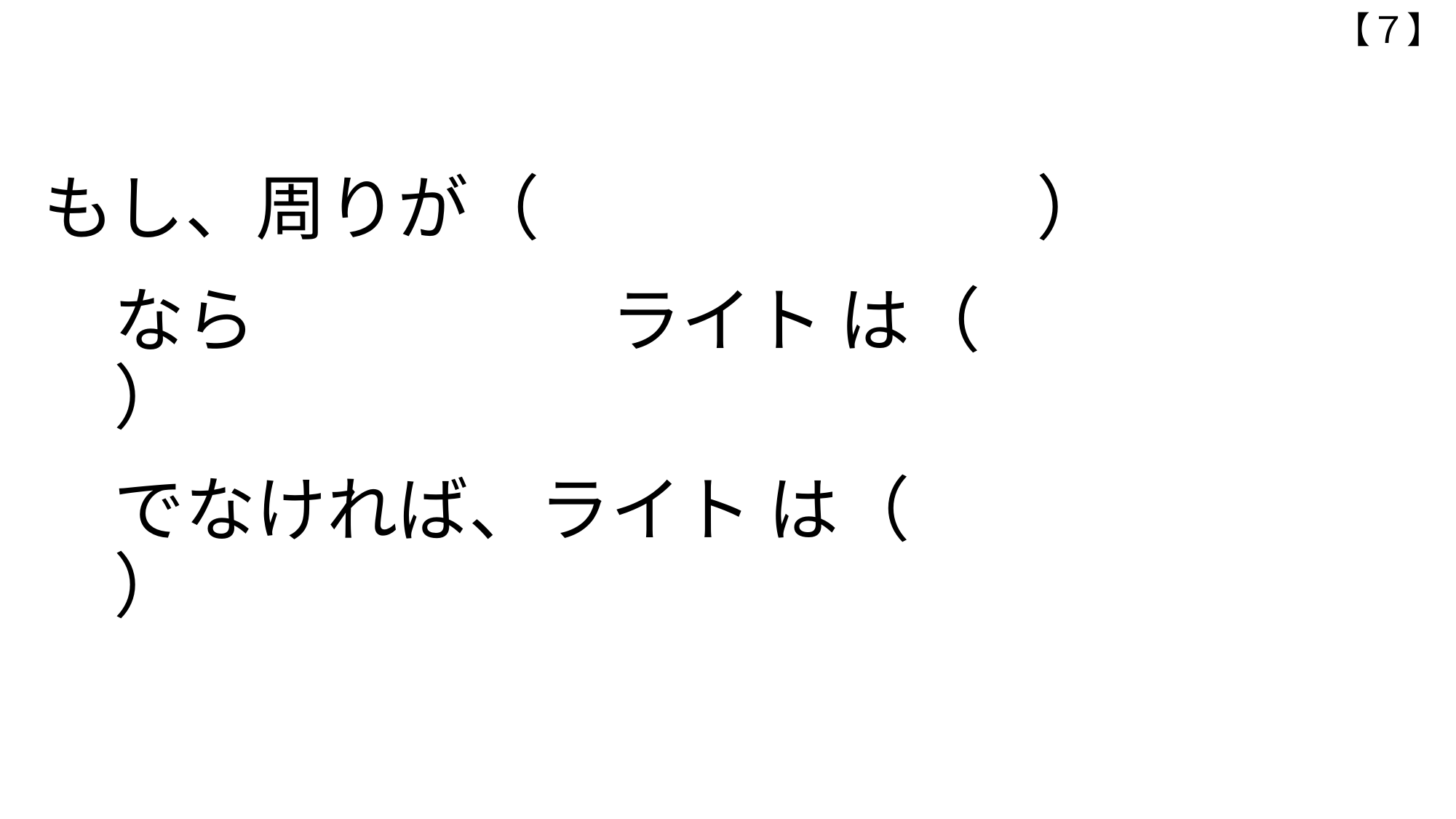

【７】
# もし、周りが（　　　　　　　） 　 　なら　　　　　ライト は（　　　　　　　） 　 　でなければ、ライト は（　　　　　　　）